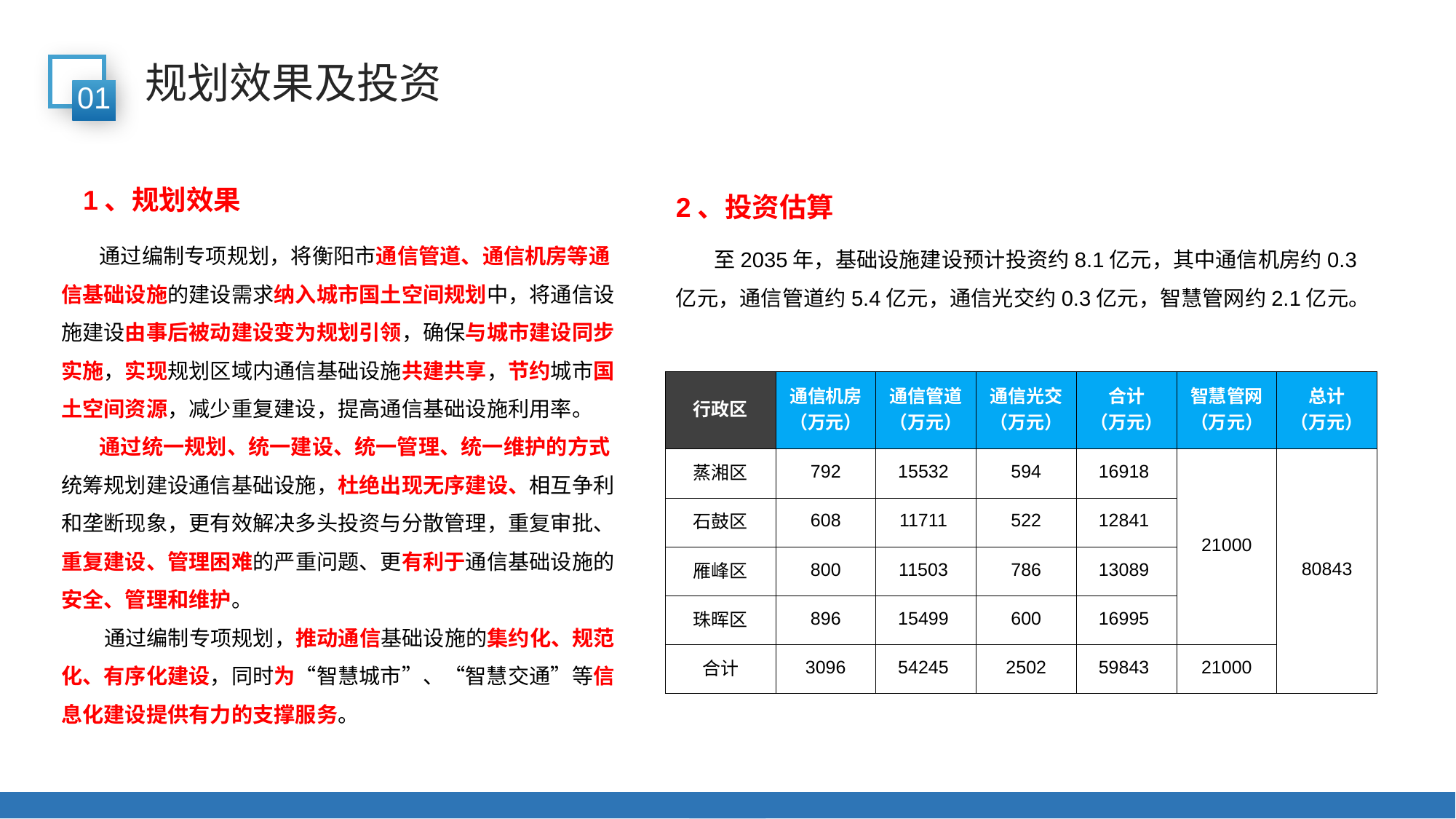

规划效果及投资

01
1、规划效果
2、投资估算
       通过编制专项规划，将衡阳市通信管道、通信机房等通信基础设施的建设需求纳入城市国土空间规划中，将通信设施建设由事后被动建设变为规划引领，确保与城市建设同步实施，实现规划区域内通信基础设施共建共享，节约城市国土空间资源，减少重复建设，提高通信基础设施利用率。
       通过统一规划、统一建设、统一管理、统一维护的方式统筹规划建设通信基础设施，杜绝出现无序建设、相互争利和垄断现象，更有效解决多头投资与分散管理，重复审批、重复建设、管理困难的严重问题、更有利于通信基础设施的安全、管理和维护。
        通过编制专项规划，推动通信基础设施的集约化、规范化、有序化建设，同时为“智慧城市”、“智慧交通”等信息化建设提供有力的支撑服务。
       至2035年，基础设施建设预计投资约8.1亿元，其中通信机房约0.3亿元，通信管道约5.4亿元，通信光交约0.3亿元，智慧管网约2.1亿元。
| 行政区 | 通信机房 （万元） | 通信管道 （万元） | 通信光交 （万元） | 合计 （万元） | 智慧管网 （万元） | 总计 （万元） |
| --- | --- | --- | --- | --- | --- | --- |
| 蒸湘区 | 792 | 15532 | 594 | 16918 | 21000 | 80843 |
| 石鼓区 | 608 | 11711 | 522 | 12841 |  |  |
| 雁峰区 | 800 | 11503 | 786 | 13089 |  |  |
| 珠晖区 | 896 | 15499 | 600 | 16995 |  |  |
| 合计 | 3096 | 54245 | 2502 | 59843 | 21000 |  |